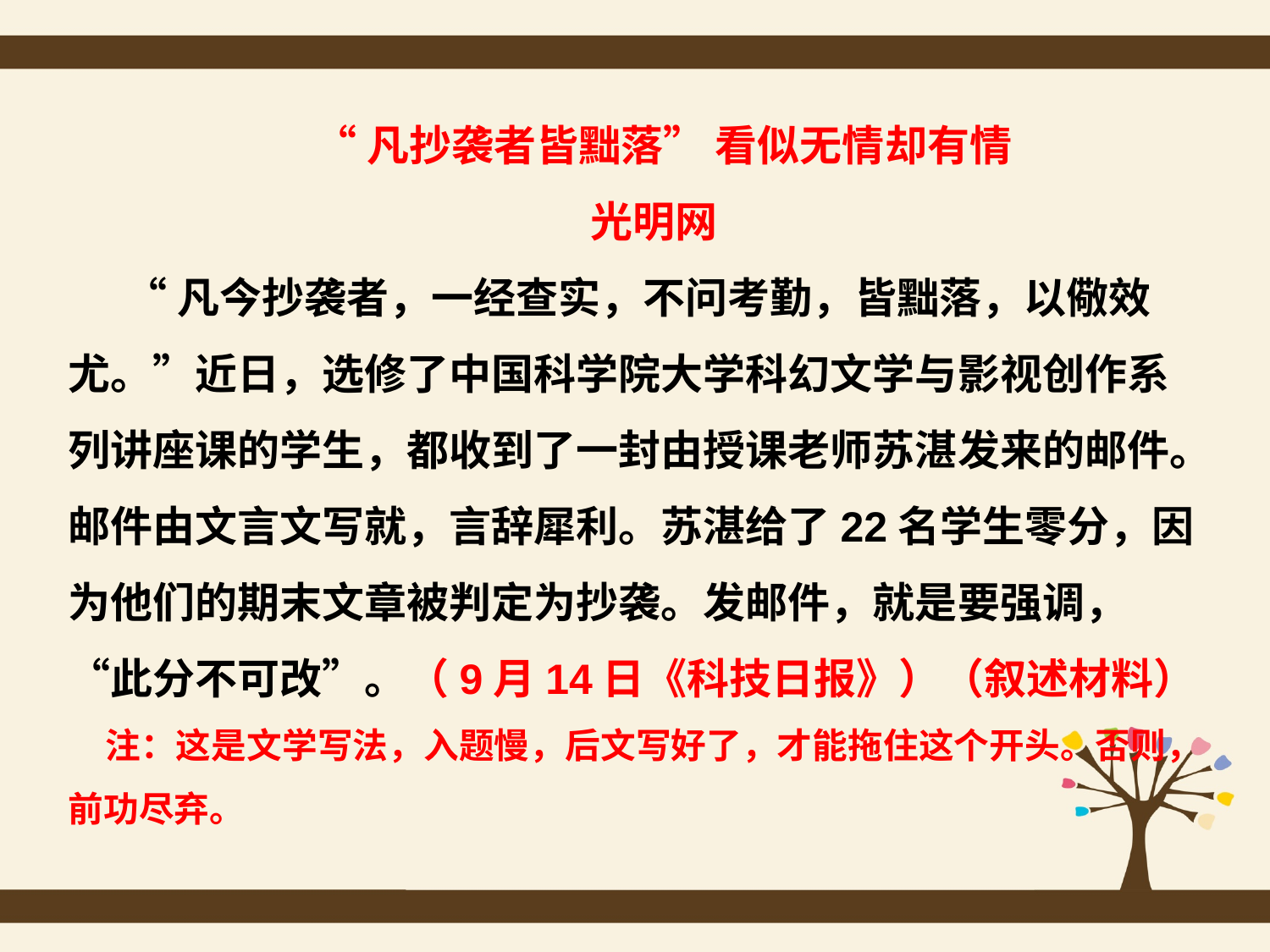

“凡抄袭者皆黜落” 看似无情却有情
光明网
  “凡今抄袭者，一经查实，不问考勤，皆黜落，以儆效尤。”近日，选修了中国科学院大学科幻文学与影视创作系列讲座课的学生，都收到了一封由授课老师苏湛发来的邮件。邮件由文言文写就，言辞犀利。苏湛给了22名学生零分，因为他们的期末文章被判定为抄袭。发邮件，就是要强调，“此分不可改”。（9月14日《科技日报》）（叙述材料）
注：这是文学写法，入题慢，后文写好了，才能拖住这个开头。否则，前功尽弃。